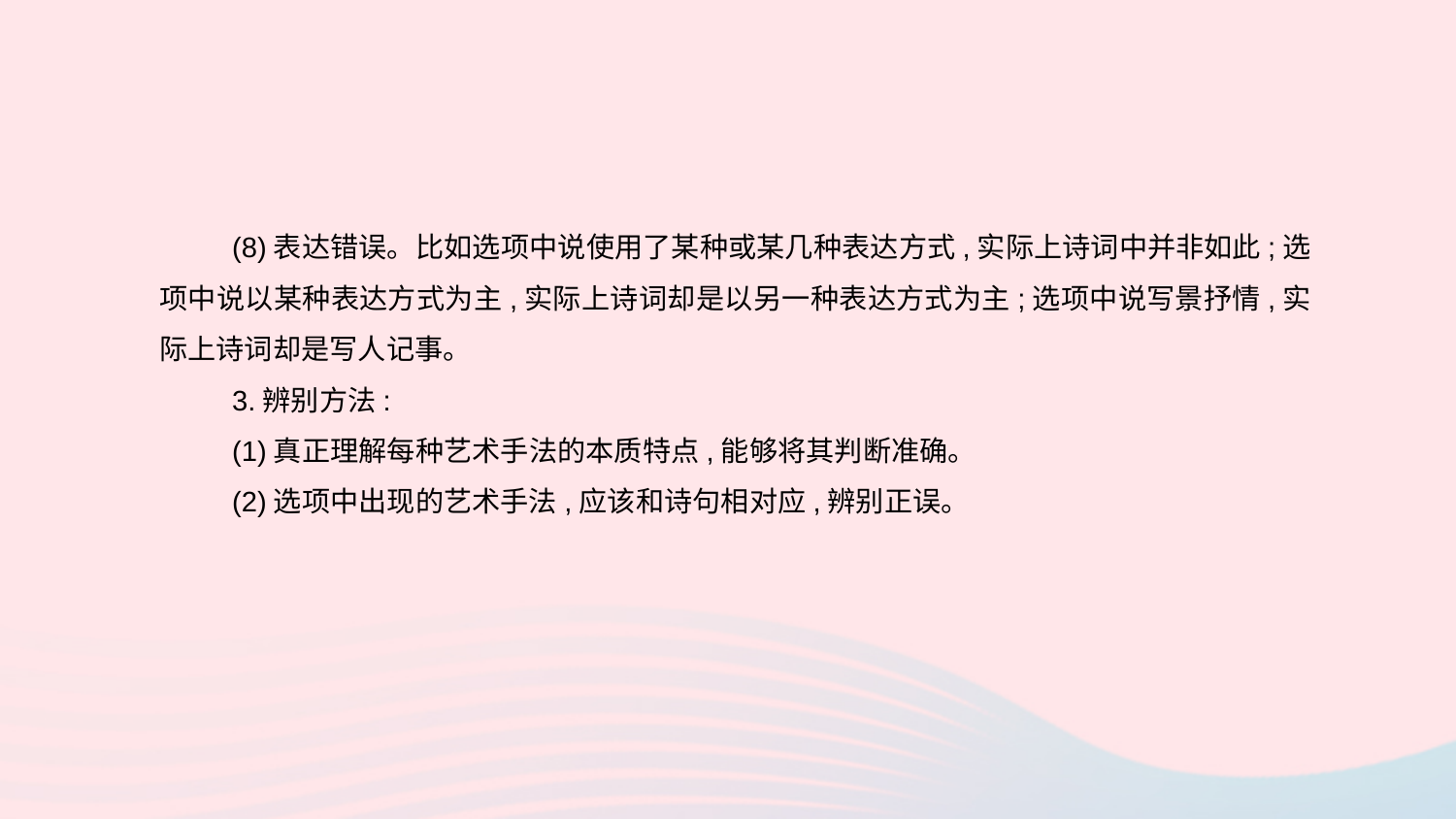

(8)表达错误。比如选项中说使用了某种或某几种表达方式,实际上诗词中并非如此;选项中说以某种表达方式为主,实际上诗词却是以另一种表达方式为主;选项中说写景抒情,实际上诗词却是写人记事。
3.辨别方法:
(1)真正理解每种艺术手法的本质特点,能够将其判断准确。
(2)选项中出现的艺术手法,应该和诗句相对应,辨别正误。